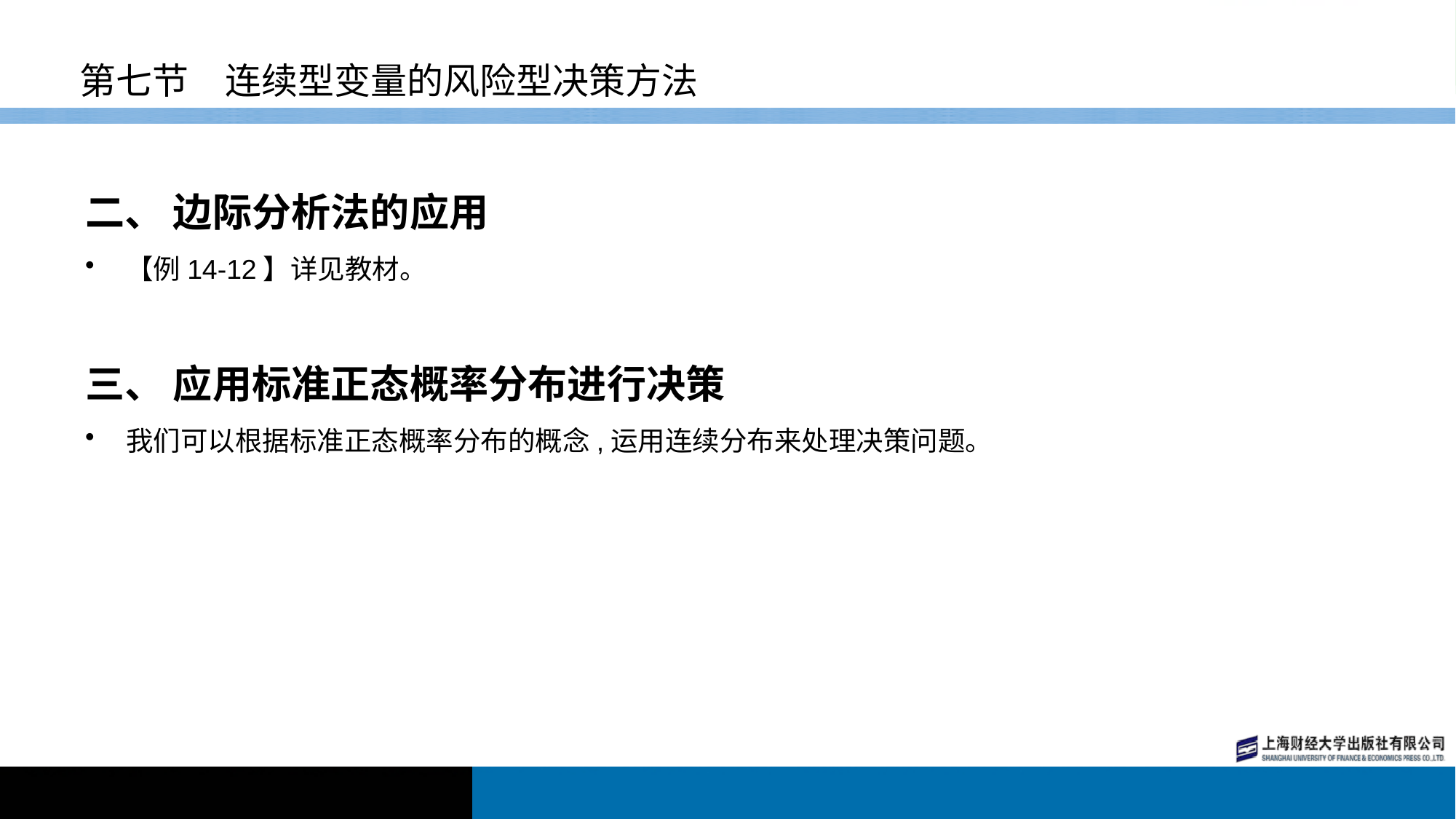

# 第七节　连续型变量的风险型决策方法
二、 边际分析法的应用
【例14-12】详见教材。

三、 应用标准正态概率分布进行决策
我们可以根据标准正态概率分布的概念,运用连续分布来处理决策问题。

20